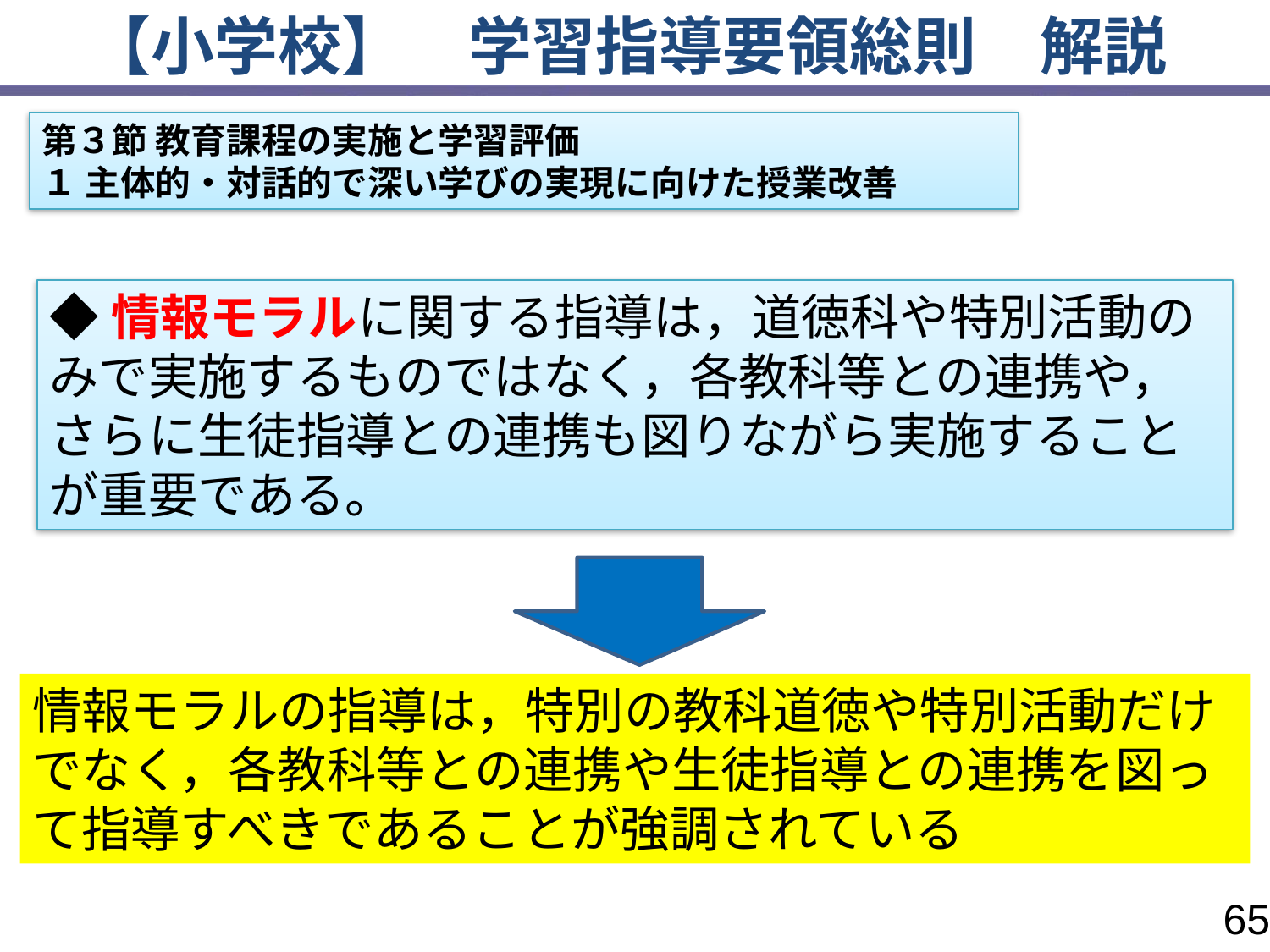

【小学校】　学習指導要領総則　解説
第３節 教育課程の実施と学習評価
１ 主体的・対話的で深い学びの実現に向けた授業改善
◆情報モラルに関する指導は，道徳科や特別活動のみで実施するものではなく，各教科等との連携や，さらに生徒指導との連携も図りながら実施することが重要である。

情報モラルの指導は，特別の教科道徳や特別活動だけでなく，各教科等との連携や生徒指導との連携を図って指導すべきであることが強調されている
65